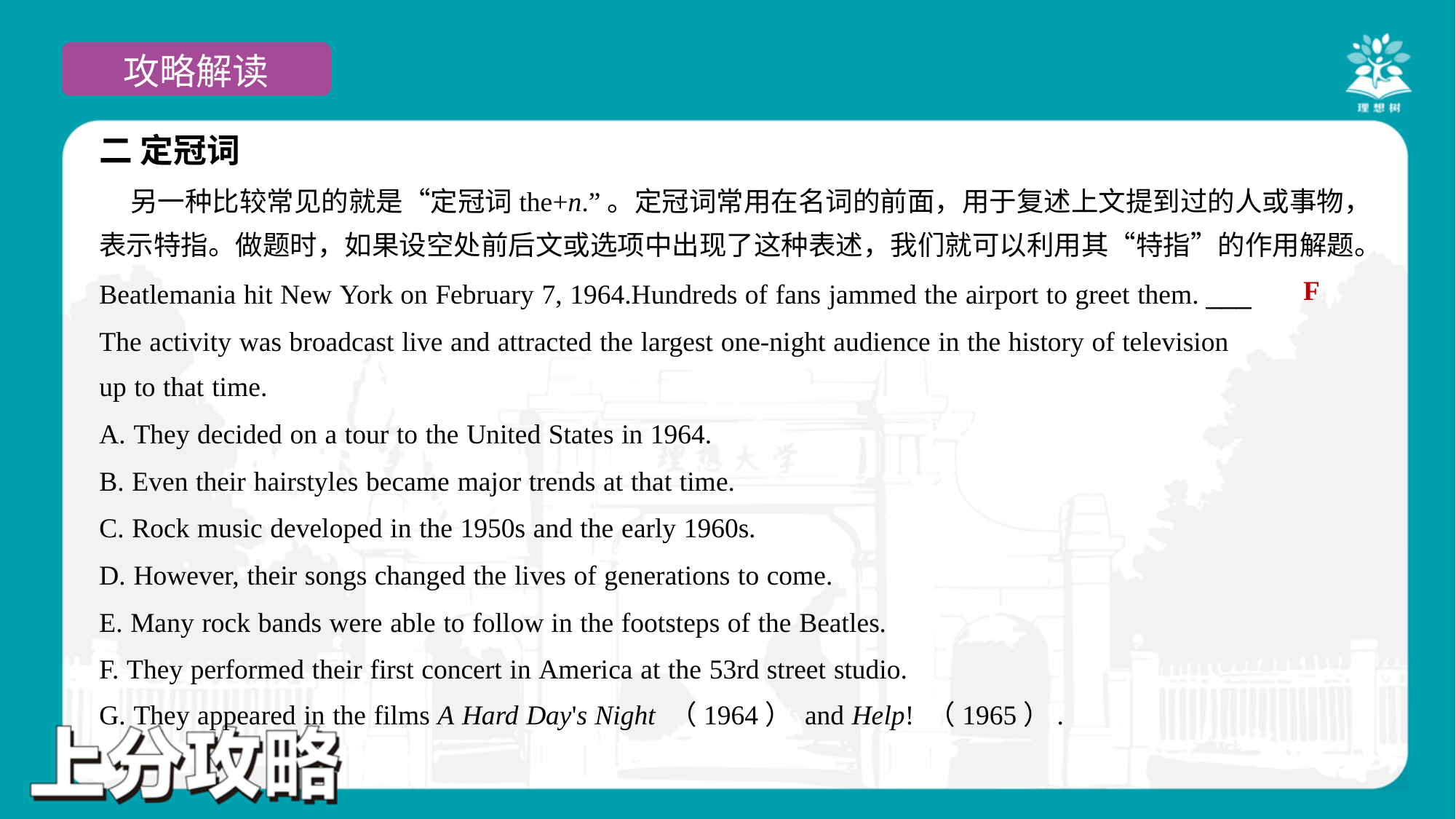

二 定冠词
    另一种比较常见的就是“定冠词the+n.”。定冠词常用在名词的前面，用于复述上文提到过的人或事物，
表示特指。做题时，如果设空处前后文或选项中出现了这种表述，我们就可以利用其“特指”的作用解题。
F
Beatlemania hit New York on February 7, 1964.Hundreds of fans jammed the airport to greet them. ___
The activity was broadcast live and attracted the largest one-night audience in the history of television
up to that time.
A. They decided on a tour to the United States in 1964.
B. Even their hairstyles became major trends at that time.
C. Rock music developed in the 1950s and the early 1960s.
D. However, their songs changed the lives of generations to come.
E. Many rock bands were able to follow in the footsteps of the Beatles.
F. They performed their first concert in America at the 53rd street studio.
G. They appeared in the films A Hard Day's Night （1964） and Help! （1965）.